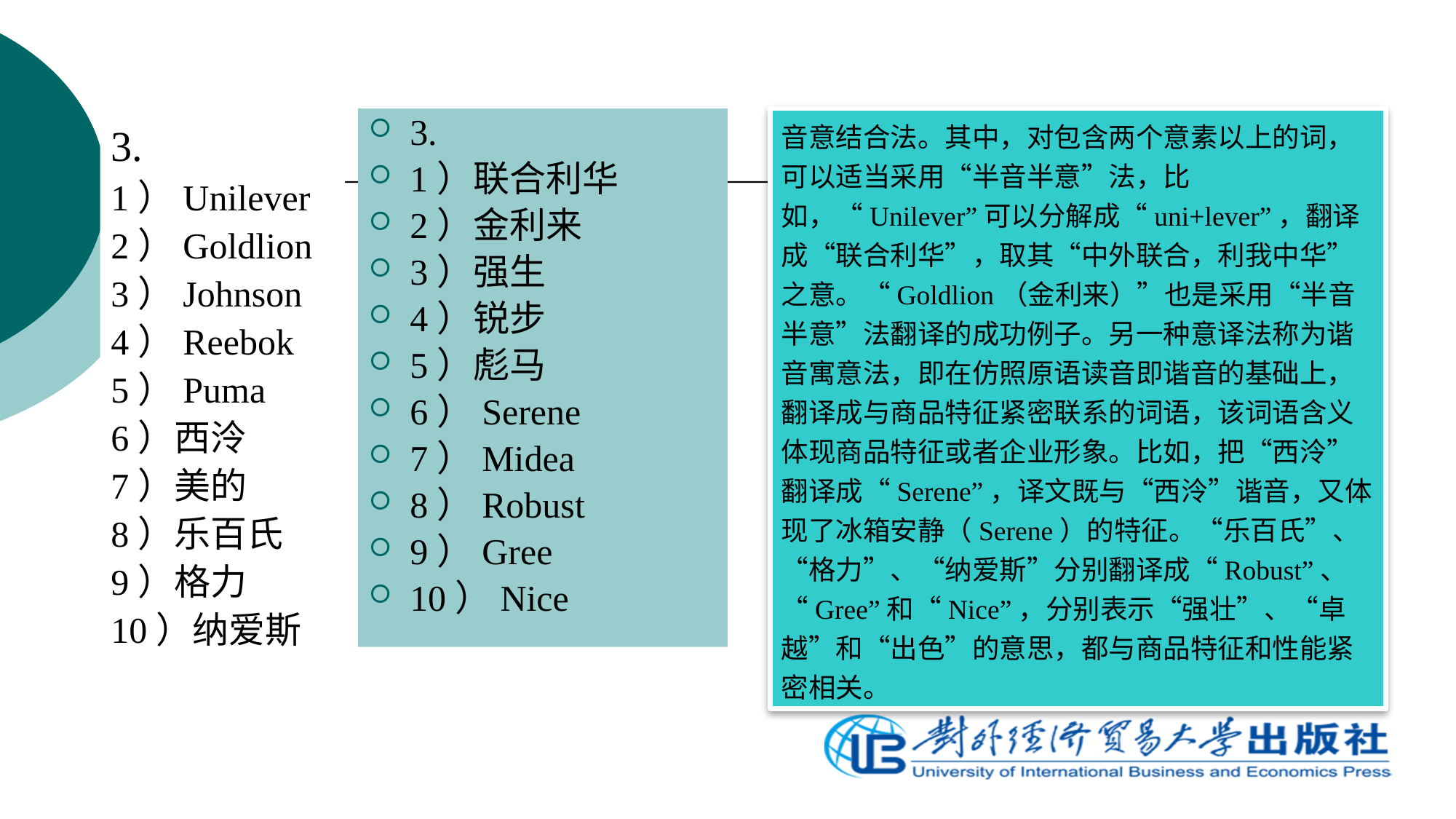

3.
1）Unilever
2）Goldlion
3）Johnson
4）Reebok
5）Puma
6）西泠
7）美的
8）乐百氏
9）格力
10）纳爱斯
3.
1）联合利华
2）金利来
3）强生
4）锐步
5）彪马
6）Serene
7）Midea
8）Robust
9）Gree
10）Nice
音意结合法。其中，对包含两个意素以上的词，可以适当采用“半音半意”法，比如，“Unilever”可以分解成“uni+lever”，翻译成“联合利华”，取其“中外联合，利我中华”之意。“Goldlion（金利来）”也是采用“半音半意”法翻译的成功例子。另一种意译法称为谐音寓意法，即在仿照原语读音即谐音的基础上，翻译成与商品特征紧密联系的词语，该词语含义体现商品特征或者企业形象。比如，把“西泠”翻译成“Serene”，译文既与“西泠”谐音，又体现了冰箱安静（Serene）的特征。“乐百氏”、“格力”、“纳爱斯”分别翻译成“Robust”、“Gree”和“Nice”，分别表示“强壮”、“卓越”和“出色”的意思，都与商品特征和性能紧密相关。